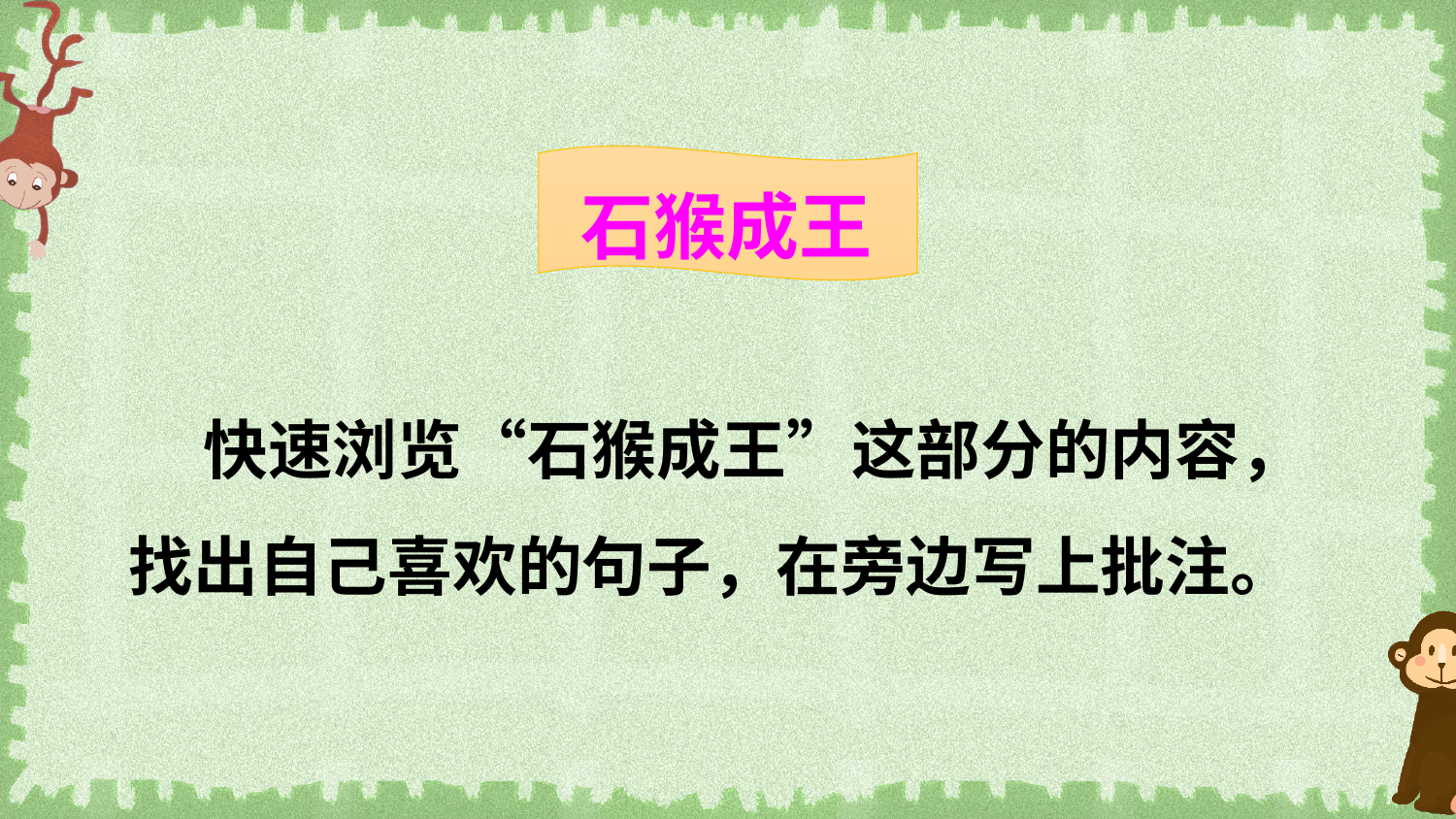

石猴成王
    快速浏览“石猴成王”这部分的内容，找出自己喜欢的句子，在旁边写上批注。